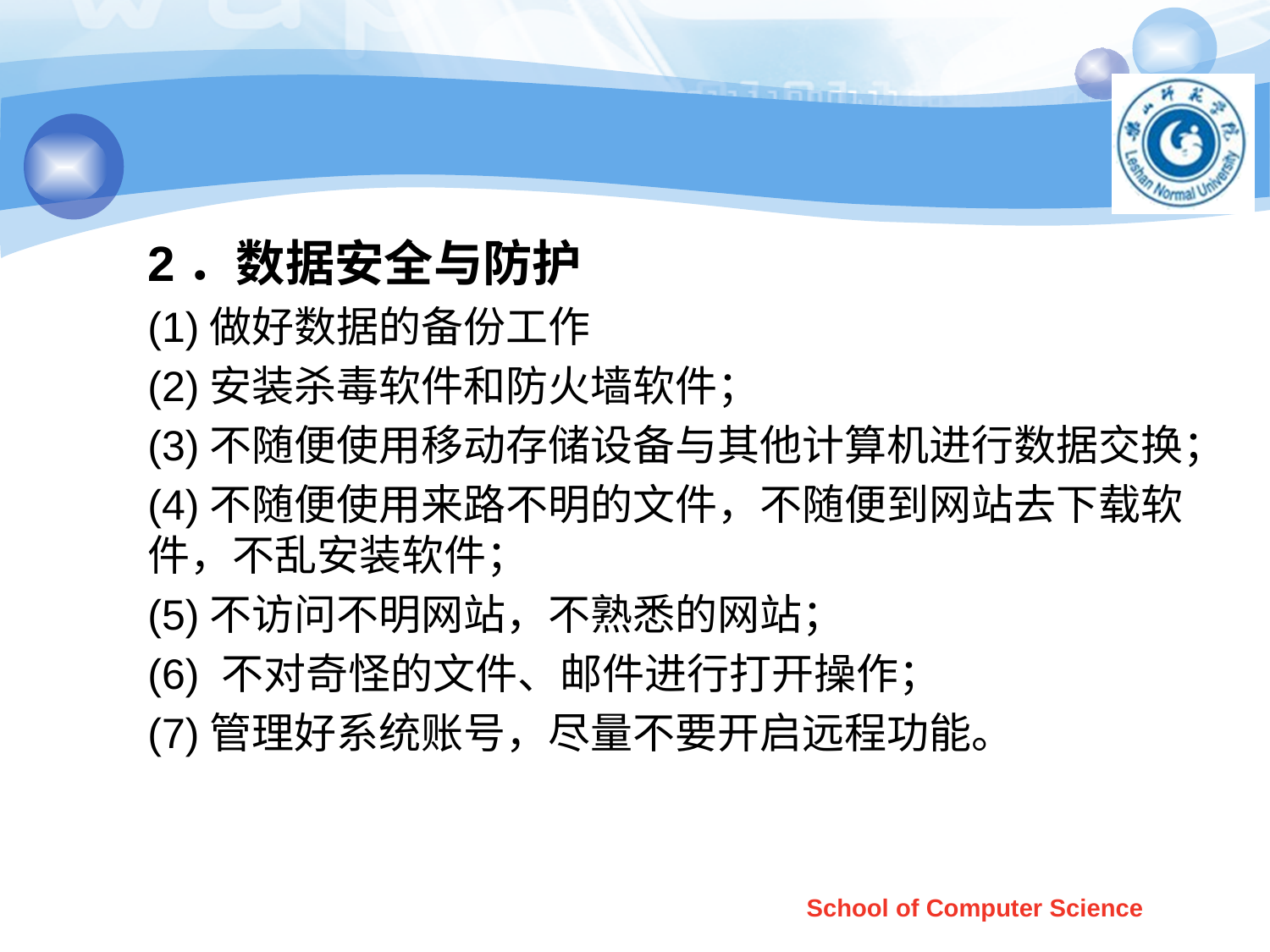

#
2．数据安全与防护
(1)做好数据的备份工作
(2)安装杀毒软件和防火墙软件；
(3)不随便使用移动存储设备与其他计算机进行数据交换；
(4)不随便使用来路不明的文件，不随便到网站去下载软件，不乱安装软件；
(5)不访问不明网站，不熟悉的网站；
(6) 不对奇怪的文件、邮件进行打开操作；
(7)管理好系统账号，尽量不要开启远程功能。

School of Computer Science